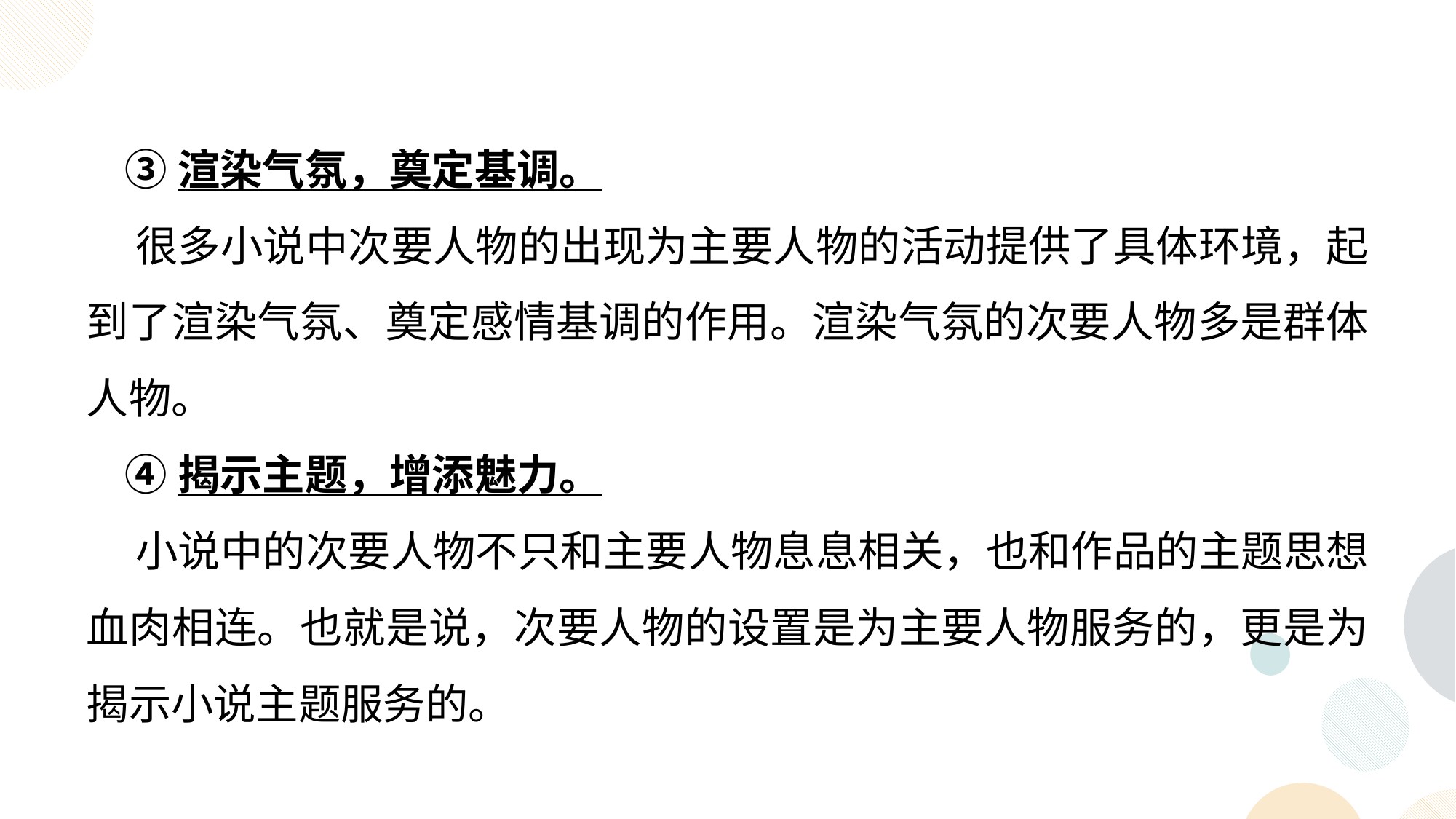

③渲染气氛，奠定基调。
    很多小说中次要人物的出现为主要人物的活动提供了具体环境，起到了渲染气氛、奠定感情基调的作用。渲染气氛的次要人物多是群体人物。
    ④揭示主题，增添魅力。
    小说中的次要人物不只和主要人物息息相关，也和作品的主题思想血肉相连。也就是说，次要人物的设置是为主要人物服务的，更是为揭示小说主题服务的。